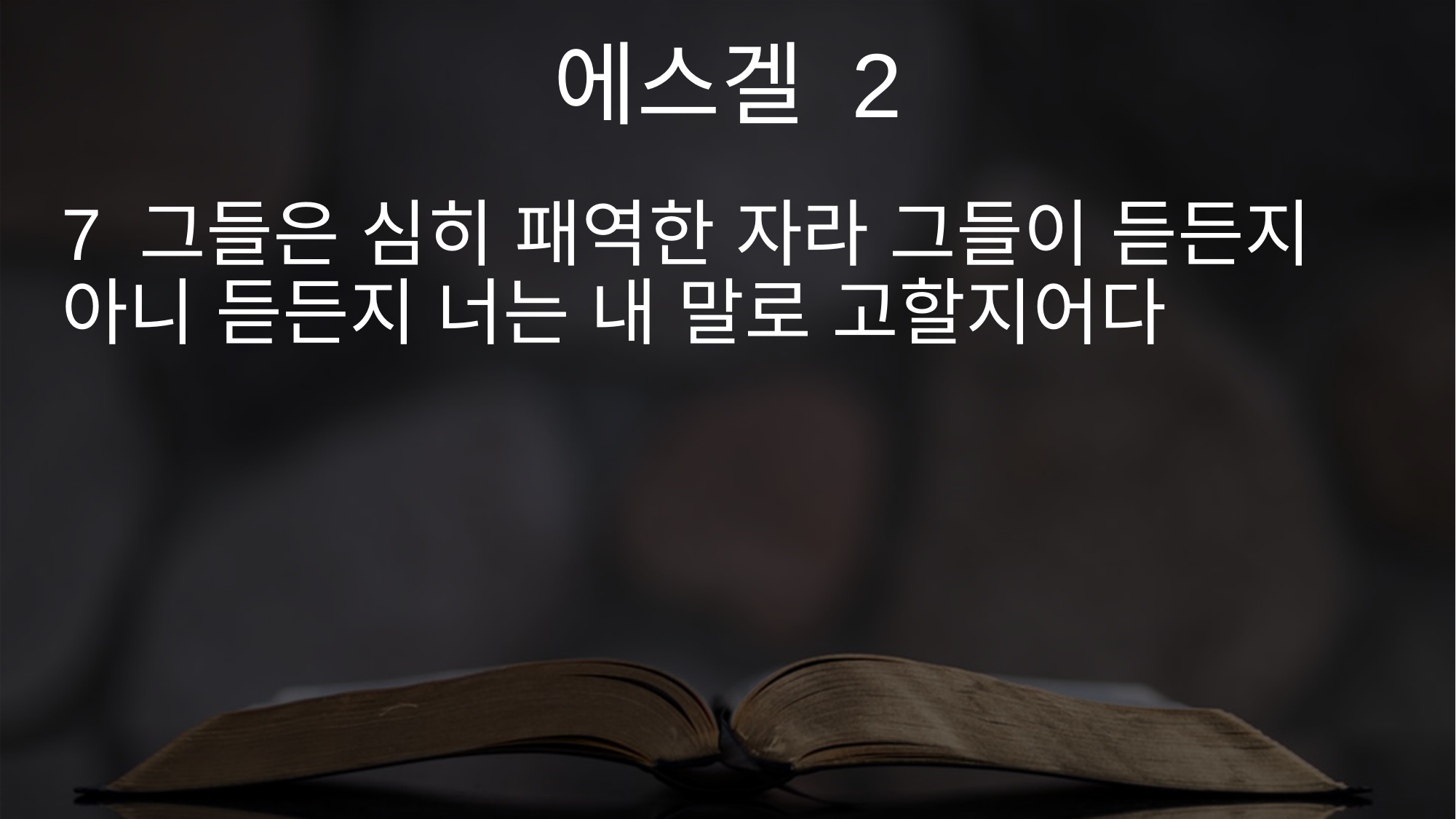

에스겔 2
7 그들은 심히 패역한 자라 그들이 듣든지 아니 듣든지 너는 내 말로 고할지어다